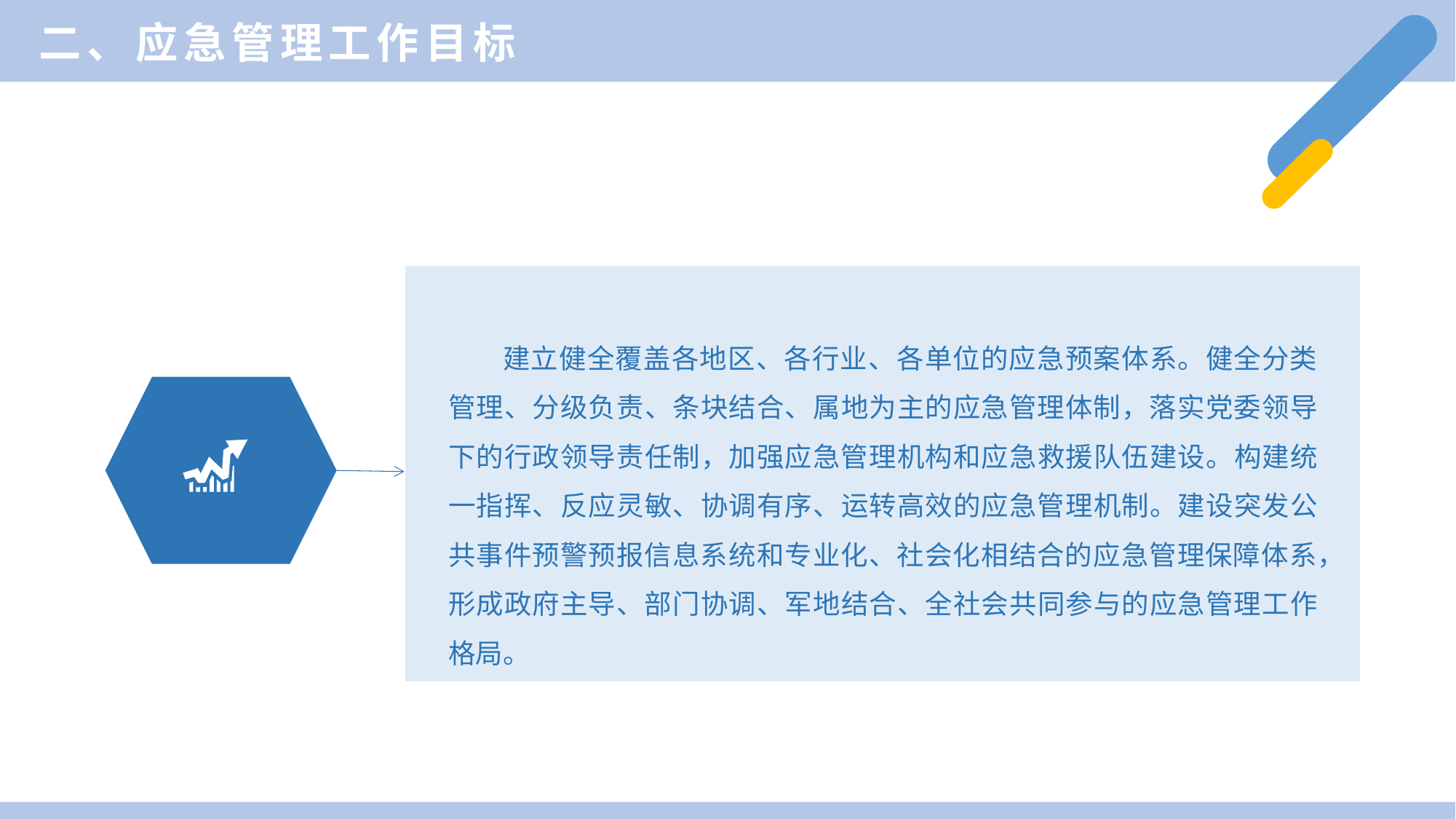

二、应急管理工作目标

建立健全覆盖各地区、各行业、各单位的应急预案体系。健全分类管理、分级负责、条块结合、属地为主的应急管理体制，落实党委领导下的行政领导责任制，加强应急管理机构和应急救援队伍建设。构建统一指挥、反应灵敏、协调有序、运转高效的应急管理机制。建设突发公共事件预警预报信息系统和专业化、社会化相结合的应急管理保障体系，形成政府主导、部门协调、军地结合、全社会共同参与的应急管理工作格局。